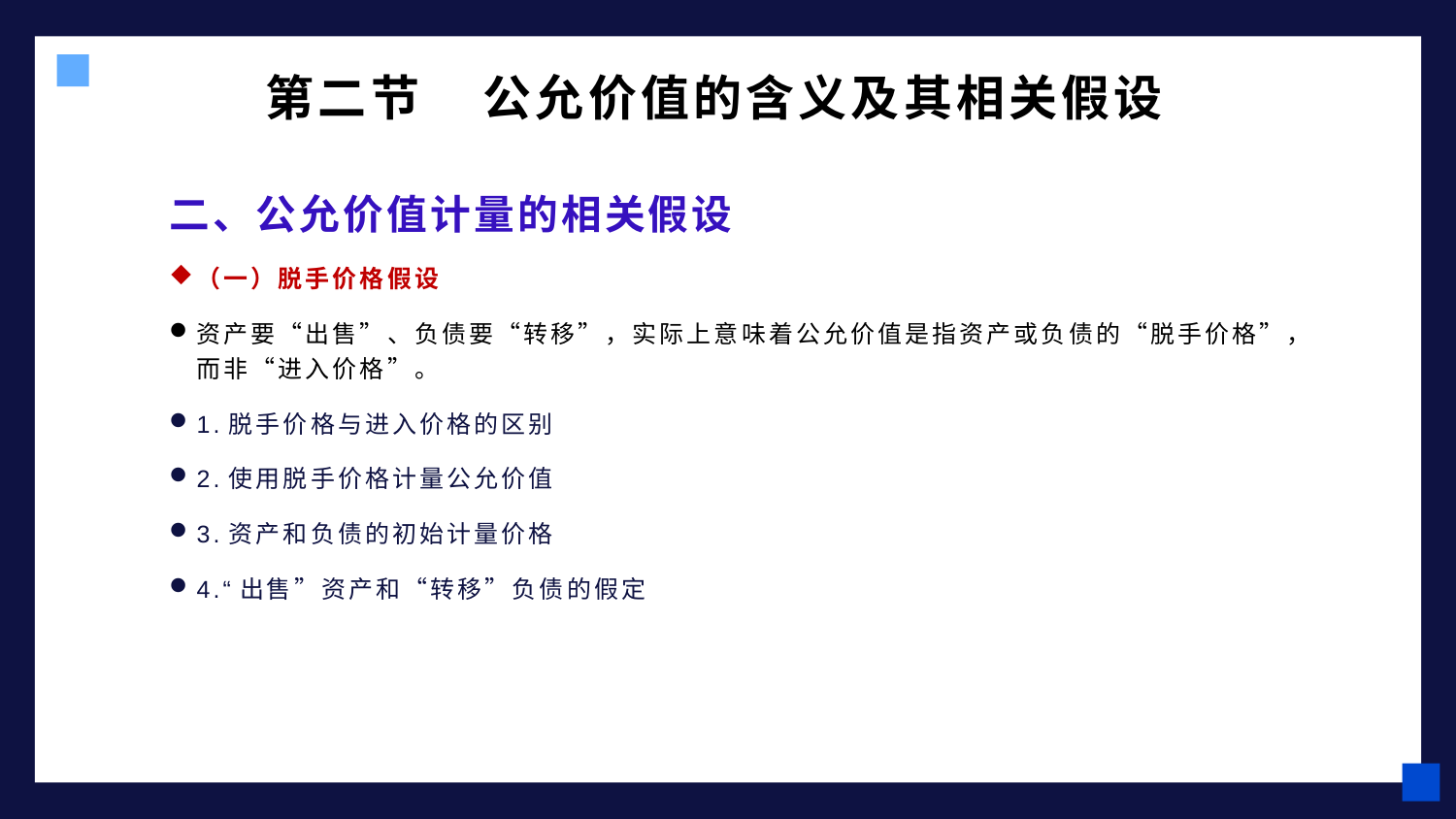

# 第二节    公允价值的含义及其相关假设
二、公允价值计量的相关假设
（一）脱手价格假设
资产要“出售”、负债要“转移”，实际上意味着公允价值是指资产或负债的“脱手价格”，而非“进入价格”。
1.脱手价格与进入价格的区别
2.使用脱手价格计量公允价值
3.资产和负债的初始计量价格
4.“出售”资产和“转移”负债的假定